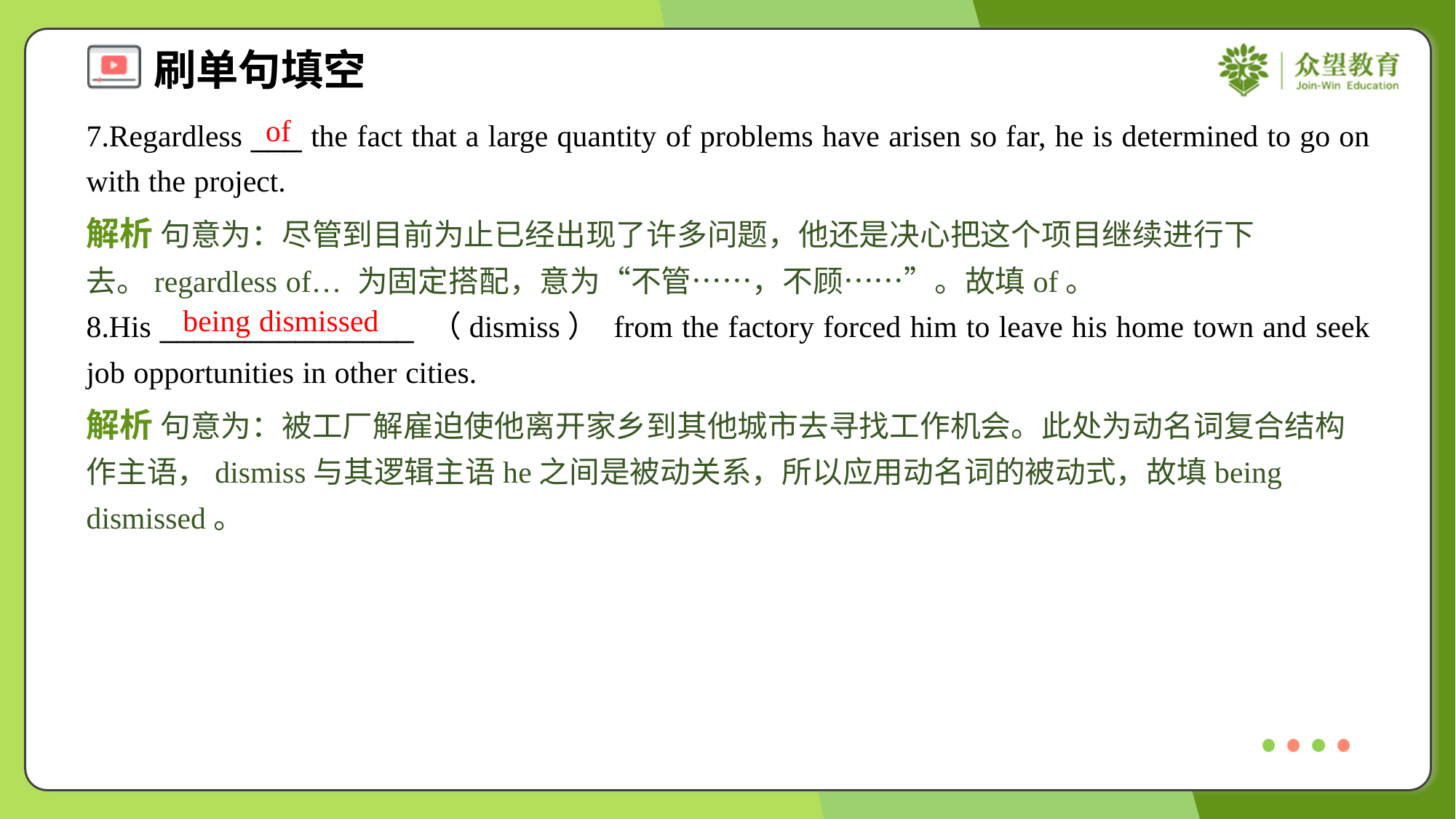

of
7.Regardless ___ the fact that a large quantity of problems have arisen so far, he is determined to go on with the project.
解析 句意为：尽管到目前为止已经出现了许多问题，他还是决心把这个项目继续进行下去。regardless of… 为固定搭配，意为“不管……，不顾……”。故填of。
being dismissed
8.His _______________ （dismiss） from the factory forced him to leave his home town and seek job opportunities in other cities.
解析 句意为：被工厂解雇迫使他离开家乡到其他城市去寻找工作机会。此处为动名词复合结构作主语，dismiss与其逻辑主语he之间是被动关系，所以应用动名词的被动式，故填being dismissed。